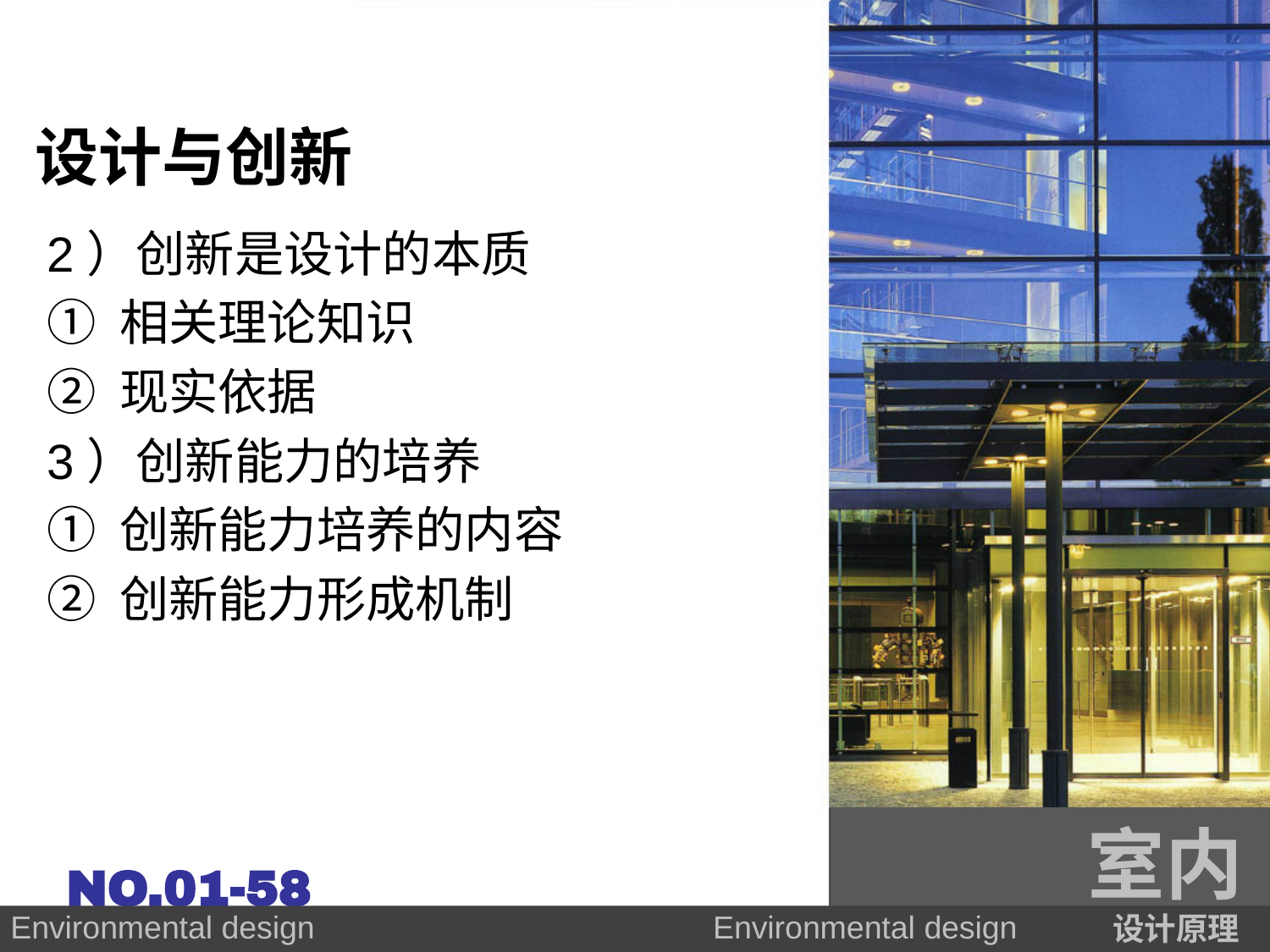

# 设计与创新
2）创新是设计的本质
① 相关理论知识
② 现实依据
3）创新能力的培养
① 创新能力培养的内容
② 创新能力形成机制

室内

NO.01-58
设计原理
Environmental design
Environmental design